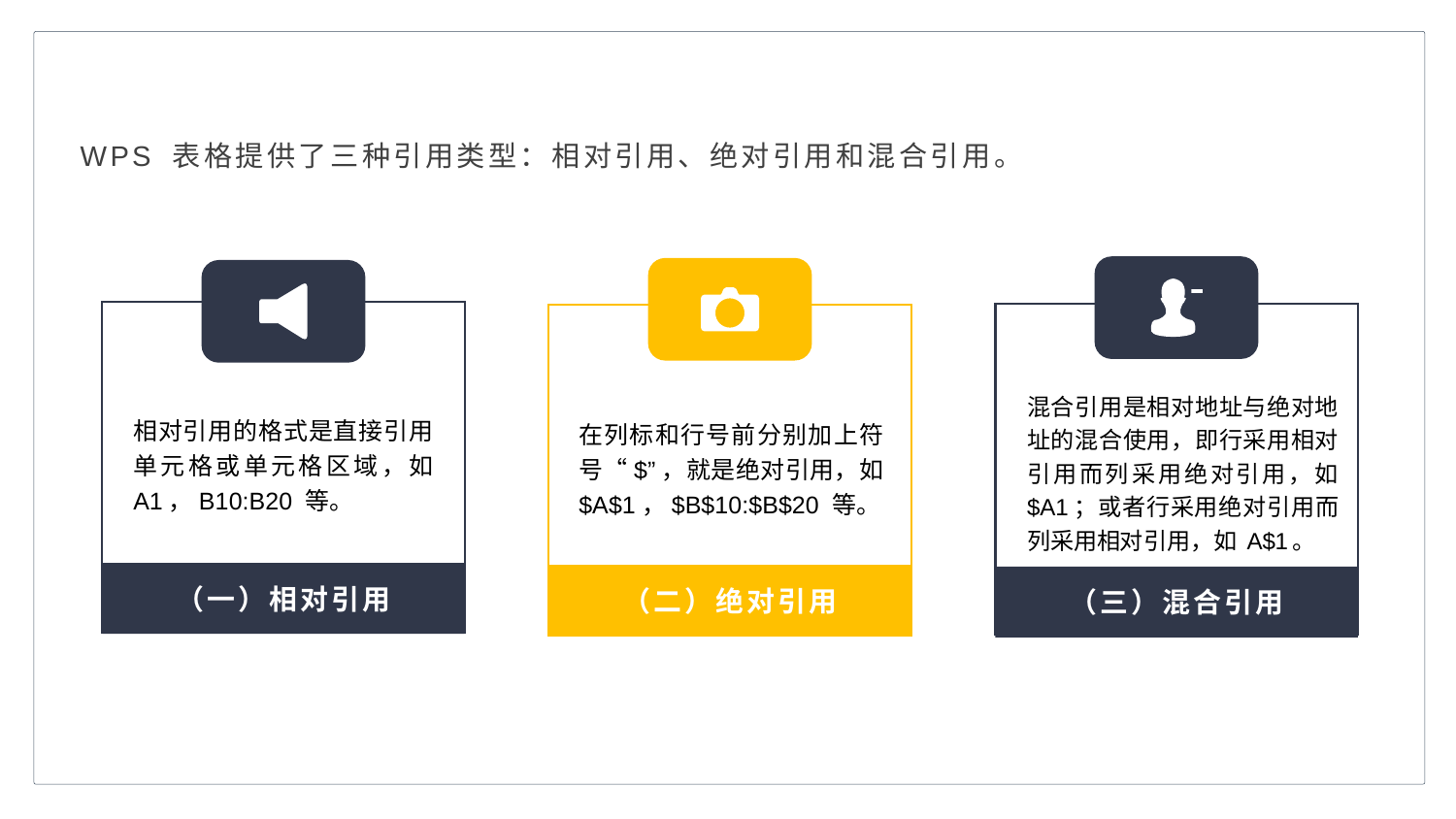

WPS 表格提供了三种引用类型：相对引用、绝对引用和混合引用。

混合引用是相对地址与绝对地址的混合使用，即行采用相对引用而列采用绝对引用，如 $A1；或者行采用绝对引用而列采用相对引用，如 A$1。
相对引用的格式是直接引用单元格或单元格区域，如 A1，B10:B20 等。
在列标和行号前分别加上符号“$”，就是绝对引用，如 $A$1，$B$10:$B$20 等。

（一）相对引用
（二）绝对引用
（三）混合引用